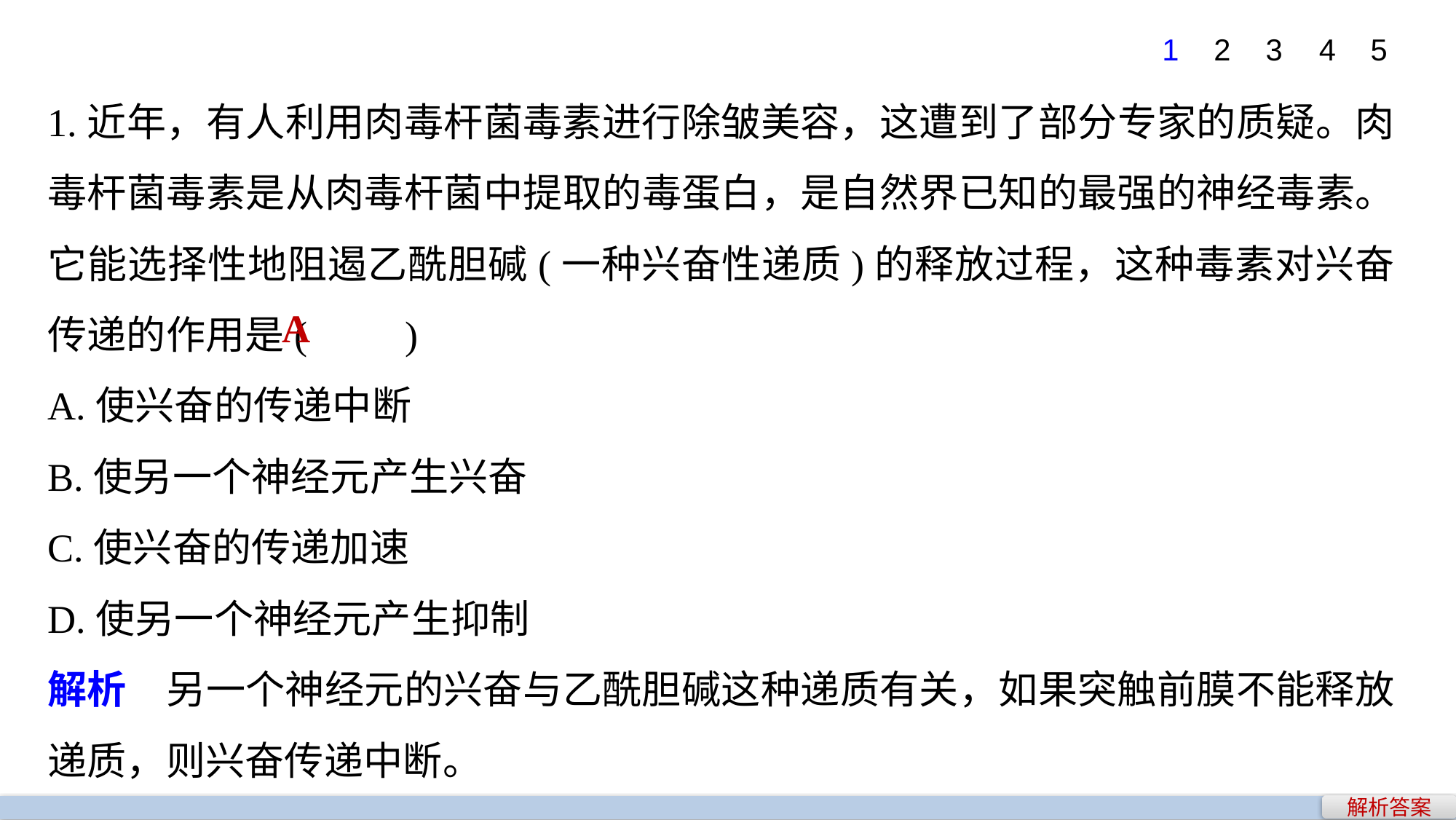

1
2
3
4
5
1.近年，有人利用肉毒杆菌毒素进行除皱美容，这遭到了部分专家的质疑。肉毒杆菌毒素是从肉毒杆菌中提取的毒蛋白，是自然界已知的最强的神经毒素。它能选择性地阻遏乙酰胆碱(一种兴奋性递质)的释放过程，这种毒素对兴奋传递的作用是(　　)
A.使兴奋的传递中断
B.使另一个神经元产生兴奋
C.使兴奋的传递加速
D.使另一个神经元产生抑制
解析　另一个神经元的兴奋与乙酰胆碱这种递质有关，如果突触前膜不能释放递质，则兴奋传递中断。
A
解析答案